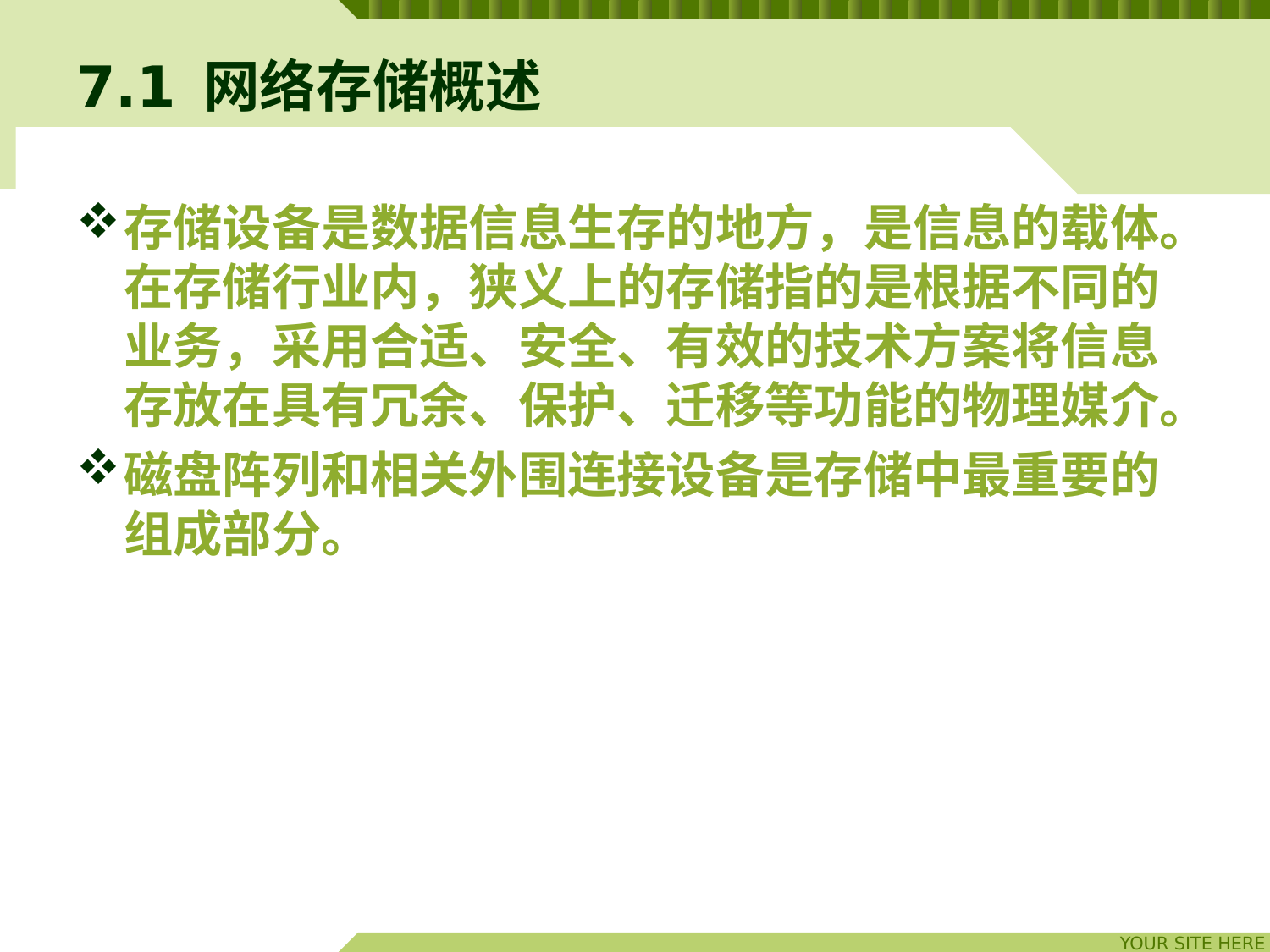

# 7.1	网络存储概述
存储设备是数据信息生存的地方，是信息的载体。在存储行业内，狭义上的存储指的是根据不同的业务，采用合适、安全、有效的技术方案将信息存放在具有冗余、保护、迁移等功能的物理媒介。
磁盘阵列和相关外围连接设备是存储中最重要的组成部分。